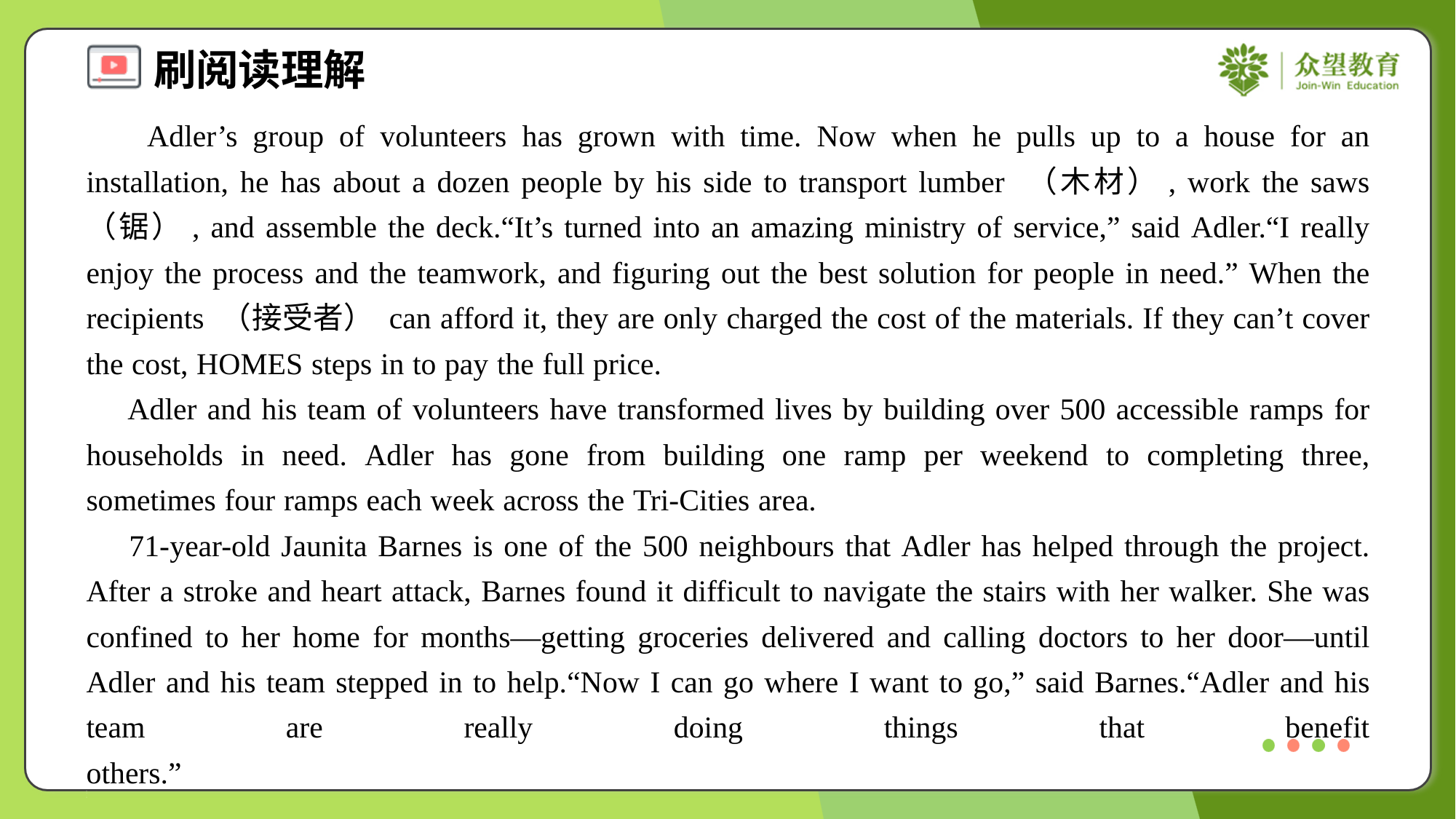

Adler’s group of volunteers has grown with time. Now when he pulls up to a house for an installation, he has about a dozen people by his side to transport lumber （木材）, work the saws （锯）, and assemble the deck.“It’s turned into an amazing ministry of service,” said Adler.“I really enjoy the process and the teamwork, and figuring out the best solution for people in need.” When the recipients （接受者） can afford it, they are only charged the cost of the materials. If they can’t cover the cost, HOMES steps in to pay the full price.
    Adler and his team of volunteers have transformed lives by building over 500 accessible ramps for households in need. Adler has gone from building one ramp per weekend to completing three, sometimes four ramps each week across the Tri-Cities area.
    71-year-old Jaunita Barnes is one of the 500 neighbours that Adler has helped through the project. After a stroke and heart attack, Barnes found it difficult to navigate the stairs with her walker. She was confined to her home for months—getting groceries delivered and calling doctors to her door—until Adler and his team stepped in to help.“Now I can go where I want to go,” said Barnes.“Adler and his team are really doing things that benefit others.”#1.5